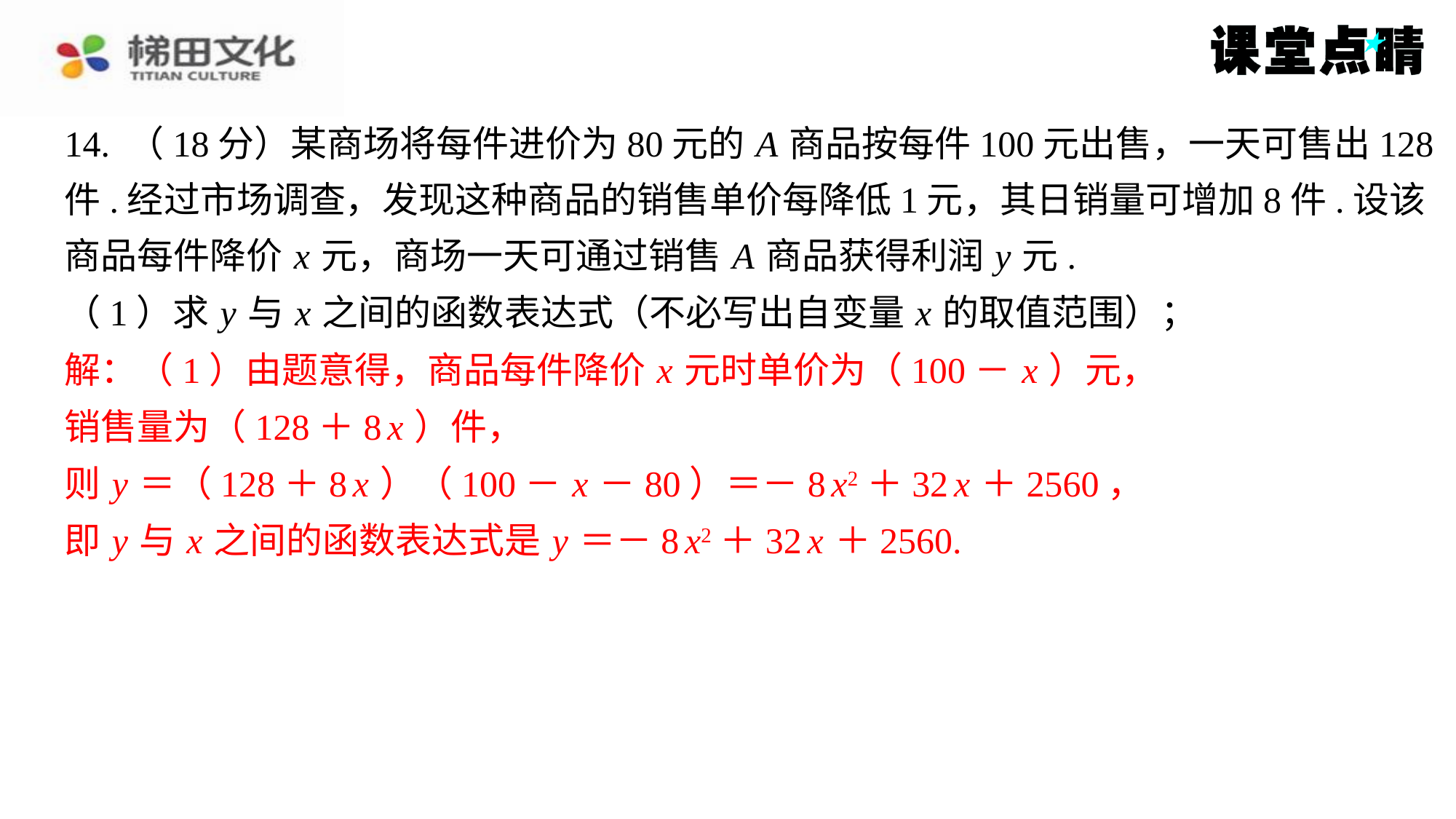

14. （18分）某商场将每件进价为80元的 A 商品按每件100元出售，一天可售出128
件.经过市场调查，发现这种商品的销售单价每降低1元，其日销量可增加8件.设该
商品每件降价 x 元，商场一天可通过销售 A 商品获得利润 y 元.
（1）求 y 与 x 之间的函数表达式（不必写出自变量 x 的取值范围）；
解：（1）由题意得，商品每件降价 x 元时单价为（100－ x ）元，
销售量为（128＋8 x ）件，
则 y ＝（128＋8 x ）（100－ x －80）＝－8 x2＋32 x ＋2560，
即 y 与 x 之间的函数表达式是 y ＝－8 x2＋32 x ＋2560.
解：（1）由题意得，商品每件降价 x 元时单价为（100－ x ）元，
销售量为（128＋8 x ）件，
则 y ＝（128＋8 x ）（100－ x －80）＝－8 x2＋32 x ＋2560，
即 y 与 x 之间的函数表达式是 y ＝－8 x2＋32 x ＋2560.